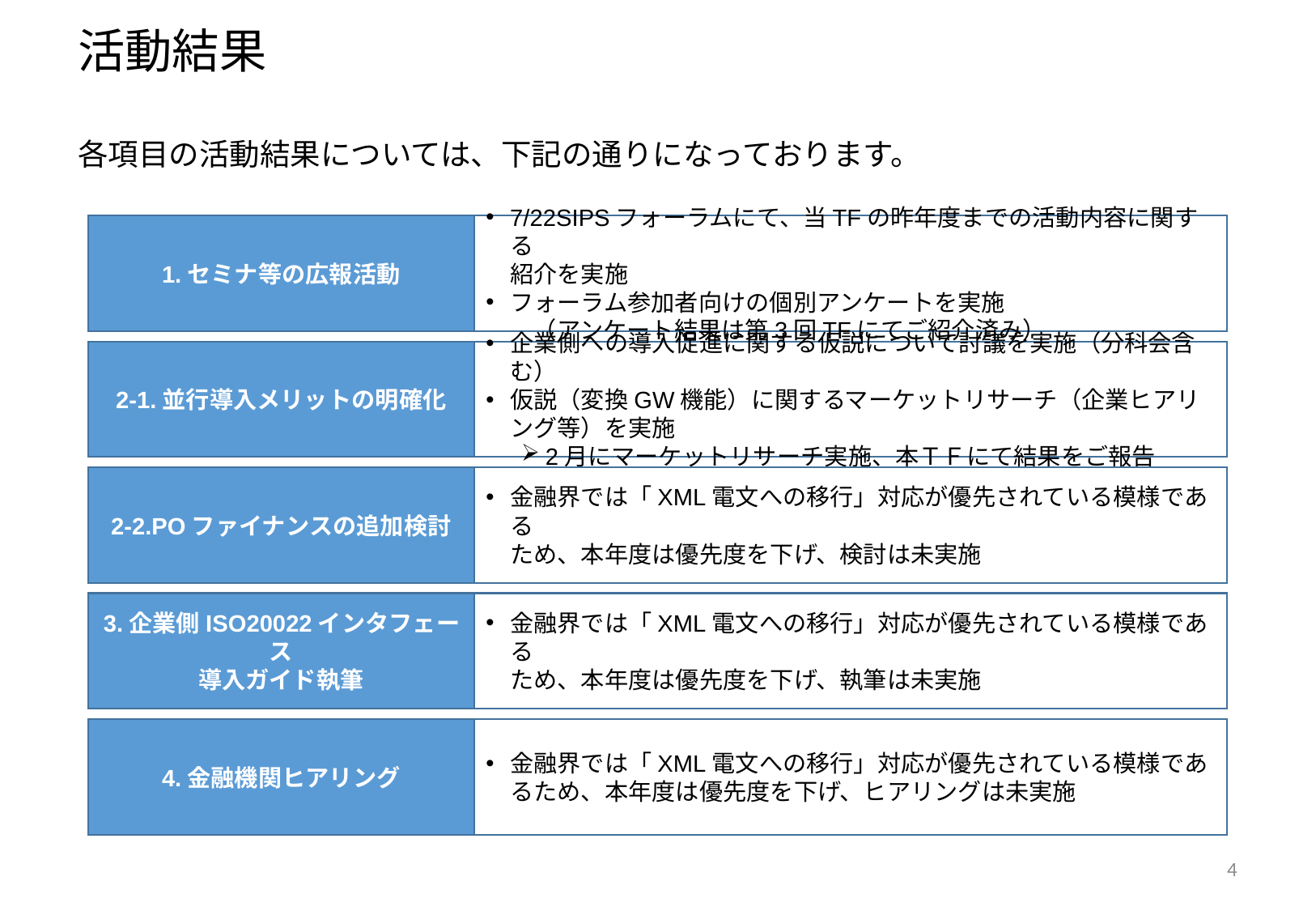

# 活動結果
各項目の活動結果については、下記の通りになっております。
1.セミナ等の広報活動
7/22SIPSフォーラムにて、当TFの昨年度までの活動内容に関する
紹介を実施
フォーラム参加者向けの個別アンケートを実施
　　（アンケート結果は第3回TFにてご紹介済み）
2-1.並行導入メリットの明確化
企業側への導入促進に関する仮説について討議を実施（分科会含む）
仮説（変換GW機能）に関するマーケットリサーチ（企業ヒアリング等）を実施
2月にマーケットリサーチ実施、本ＴＦにて結果をご報告
2-2.POファイナンスの追加検討
金融界では「XML電文への移行」対応が優先されている模様である
ため、本年度は優先度を下げ、検討は未実施
3.企業側ISO20022インタフェース
導入ガイド執筆
金融界では「XML電文への移行」対応が優先されている模様である
ため、本年度は優先度を下げ、執筆は未実施
金融界では「XML電文への移行」対応が優先されている模様であるため、本年度は優先度を下げ、ヒアリングは未実施
4.金融機関ヒアリング
4